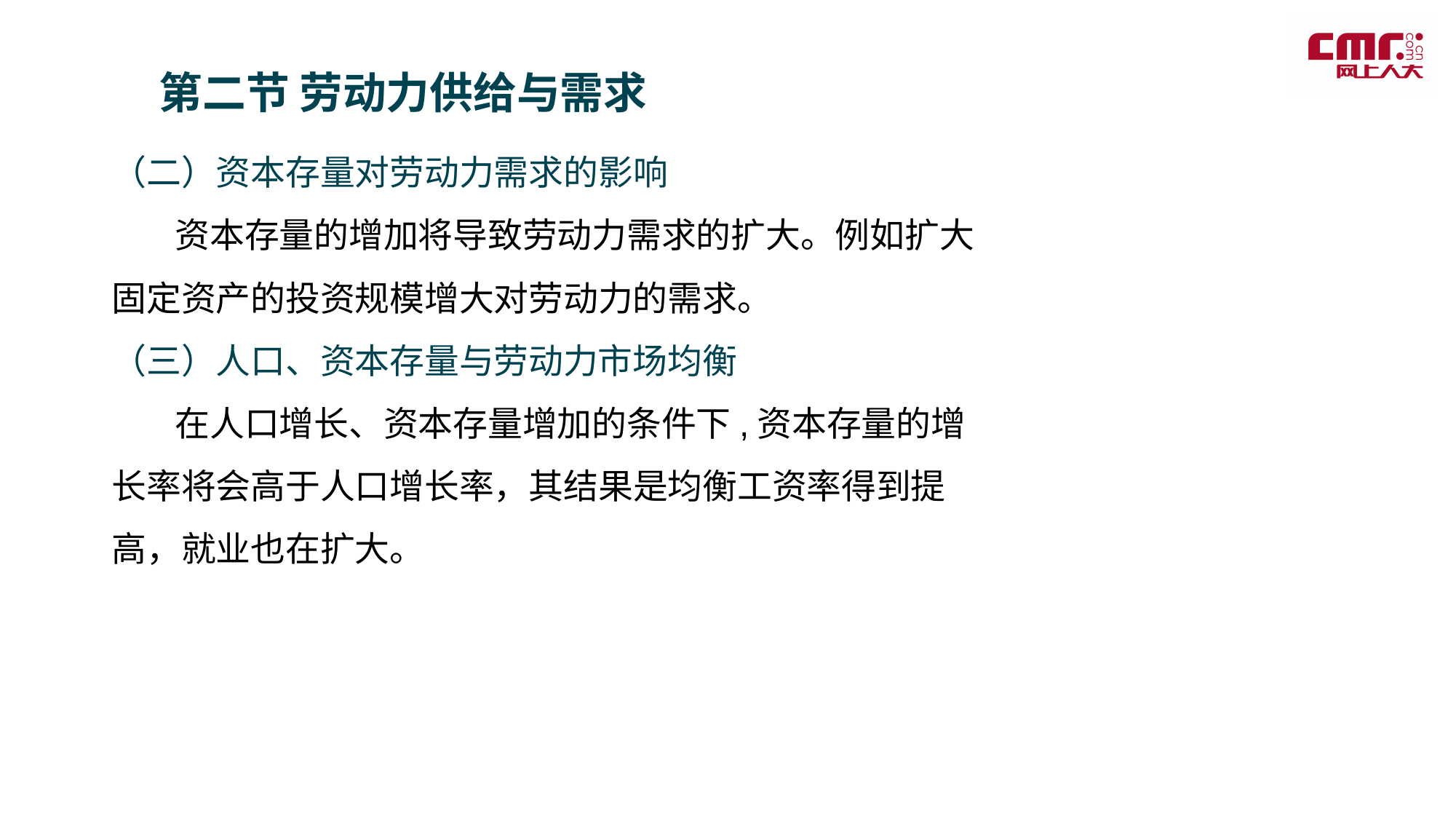

第二节 劳动力供给与需求
（二）资本存量对劳动力需求的影响
       资本存量的增加将导致劳动力需求的扩大。例如扩大固定资产的投资规模增大对劳动力的需求。
（三）人口、资本存量与劳动力市场均衡
       在人口增长、资本存量增加的条件下,资本存量的增长率将会高于人口增长率，其结果是均衡工资率得到提高，就业也在扩大。